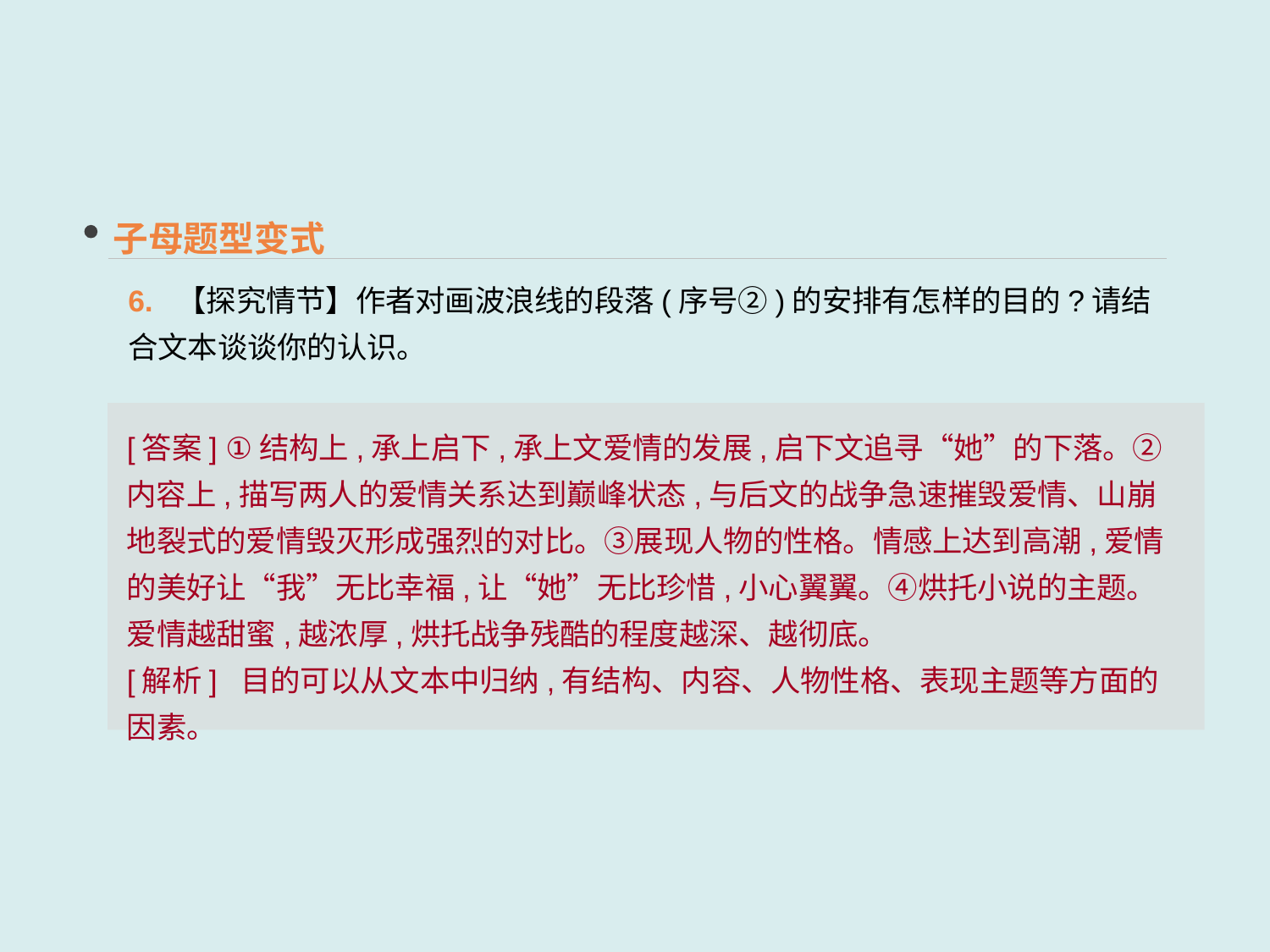

子母题型变式

6.  【探究情节】作者对画波浪线的段落(序号②)的安排有怎样的目的?请结合文本谈谈你的认识。

[答案] ①结构上,承上启下,承上文爱情的发展,启下文追寻“她”的下落。②内容上,描写两人的爱情关系达到巅峰状态,与后文的战争急速摧毁爱情、山崩地裂式的爱情毁灭形成强烈的对比。③展现人物的性格。情感上达到高潮,爱情的美好让“我”无比幸福,让“她”无比珍惜,小心翼翼。④烘托小说的主题。爱情越甜蜜,越浓厚,烘托战争残酷的程度越深、越彻底。
[解析]  目的可以从文本中归纳,有结构、内容、人物性格、表现主题等方面的因素。